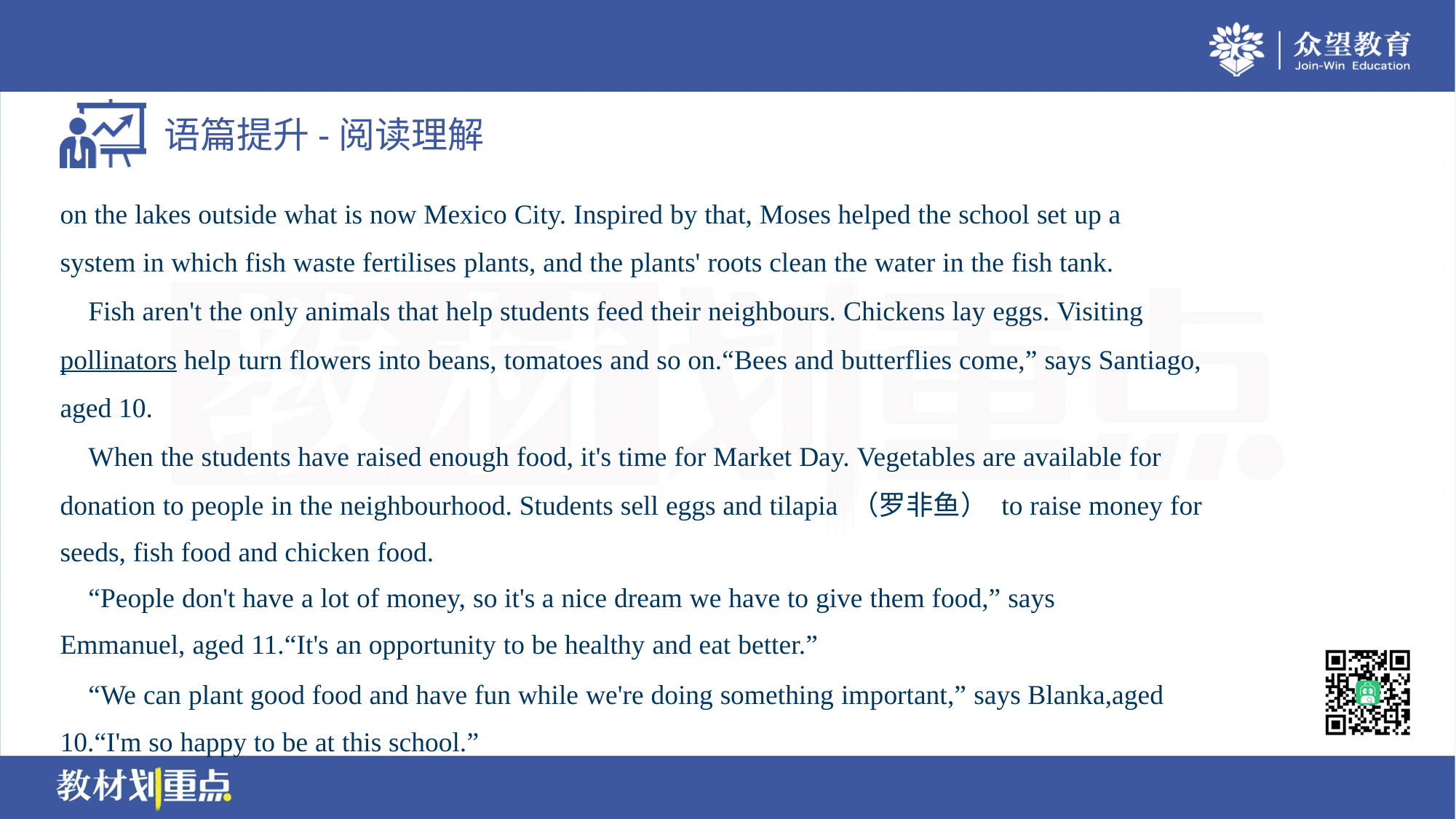

on the lakes outside what is now Mexico City. Inspired by that, Moses helped the school set up a
system in which fish waste fertilises plants, and the plants' roots clean the water in the fish tank.
    Fish aren't the only animals that help students feed their neighbours. Chickens lay eggs. Visiting
pollinators help turn flowers into beans, tomatoes and so on.“Bees and butterflies come,” says Santiago,
aged 10.
    When the students have raised enough food, it's time for Market Day. Vegetables are available for
donation to people in the neighbourhood. Students sell eggs and tilapia （罗非鱼） to raise money for
seeds, fish food and chicken food.
    “People don't have a lot of money, so it's a nice dream we have to give them food,” says
Emmanuel, aged 11.“It's an opportunity to be healthy and eat better.”
    “We can plant good food and have fun while we're doing something important,” says Blanka,aged
10.“I'm so happy to be at this school.”